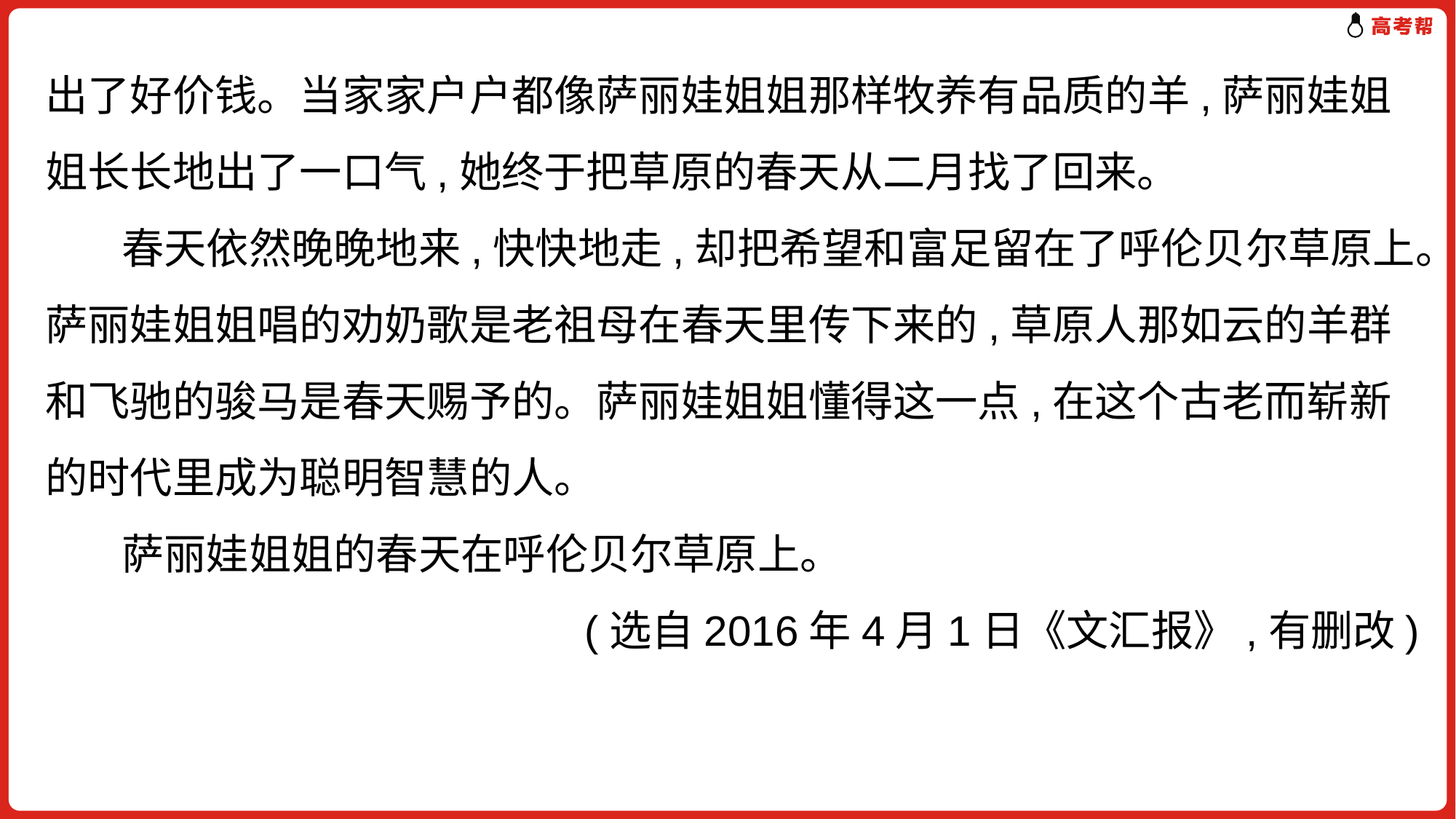

出了好价钱。当家家户户都像萨丽娃姐姐那样牧养有品质的羊,萨丽娃姐姐长长地出了一口气,她终于把草原的春天从二月找了回来。
       春天依然晚晚地来,快快地走,却把希望和富足留在了呼伦贝尔草原上。萨丽娃姐姐唱的劝奶歌是老祖母在春天里传下来的,草原人那如云的羊群和飞驰的骏马是春天赐予的。萨丽娃姐姐懂得这一点,在这个古老而崭新的时代里成为聪明智慧的人。
       萨丽娃姐姐的春天在呼伦贝尔草原上。
(选自2016年4月1日《文汇报》,有删改)